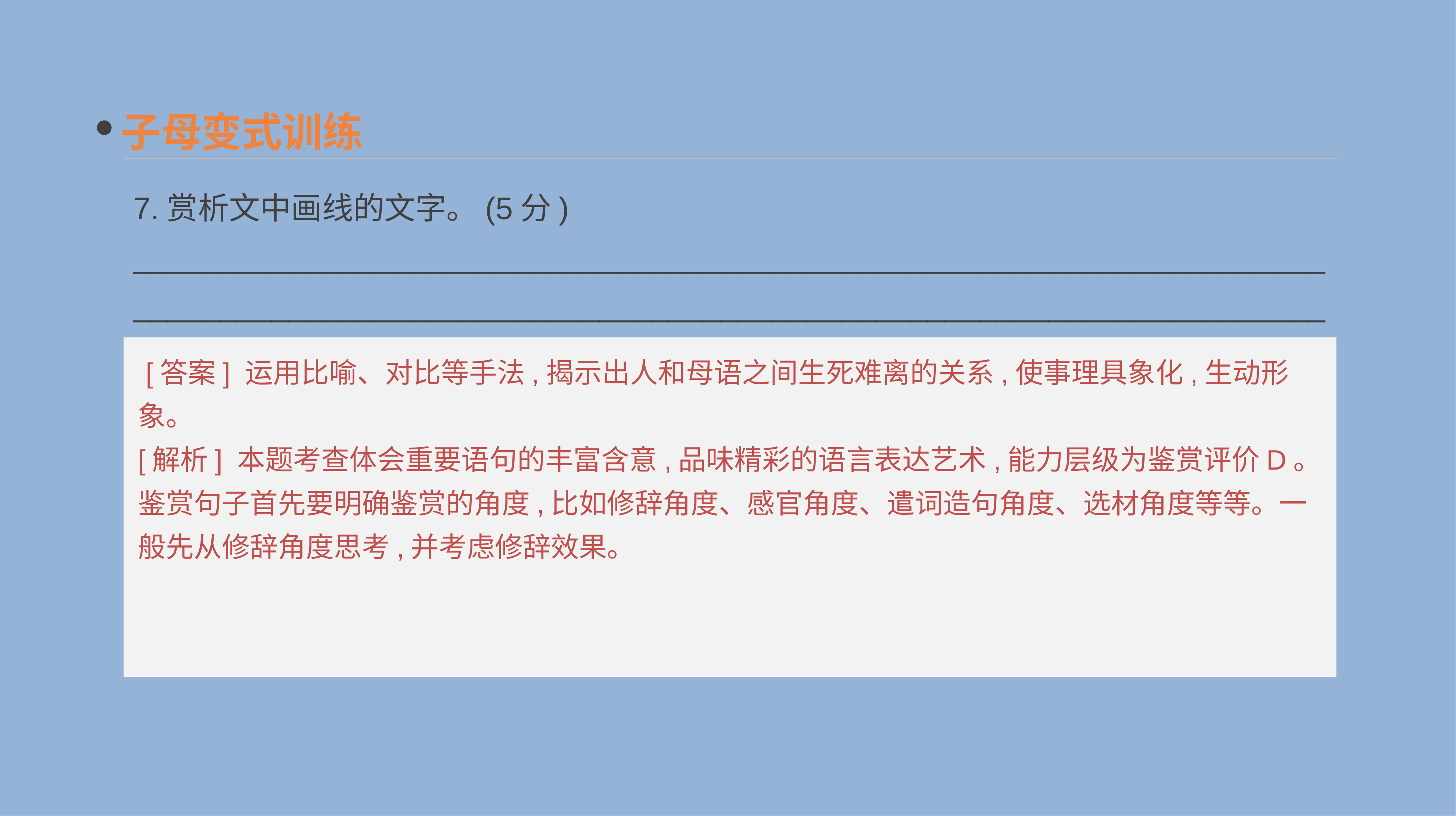

子母变式训练

7.赏析文中画线的文字。(5分)
__________________________________________________________________________________________________________________________________________________________________________

 [答案] 运用比喻、对比等手法,揭示出人和母语之间生死难离的关系,使事理具象化,生动形象。
[解析] 本题考查体会重要语句的丰富含意,品味精彩的语言表达艺术,能力层级为鉴赏评价D。鉴赏句子首先要明确鉴赏的角度,比如修辞角度、感官角度、遣词造句角度、选材角度等等。一般先从修辞角度思考,并考虑修辞效果。